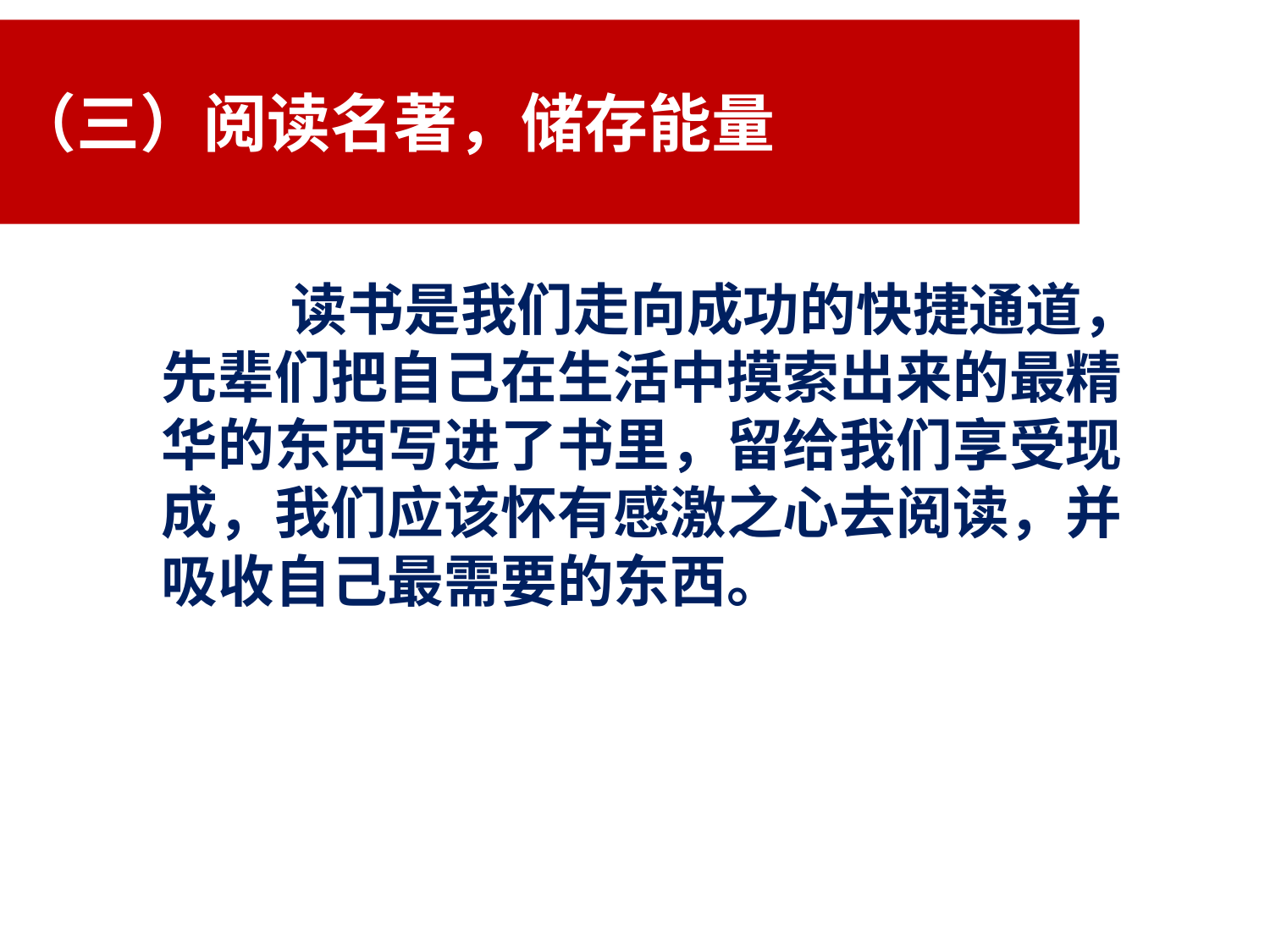

# （三）阅读名著，储存能量
         读书是我们走向成功的快捷通道，先辈们把自己在生活中摸索出来的最精华的东西写进了书里，留给我们享受现成，我们应该怀有感激之心去阅读，并吸收自己最需要的东西。